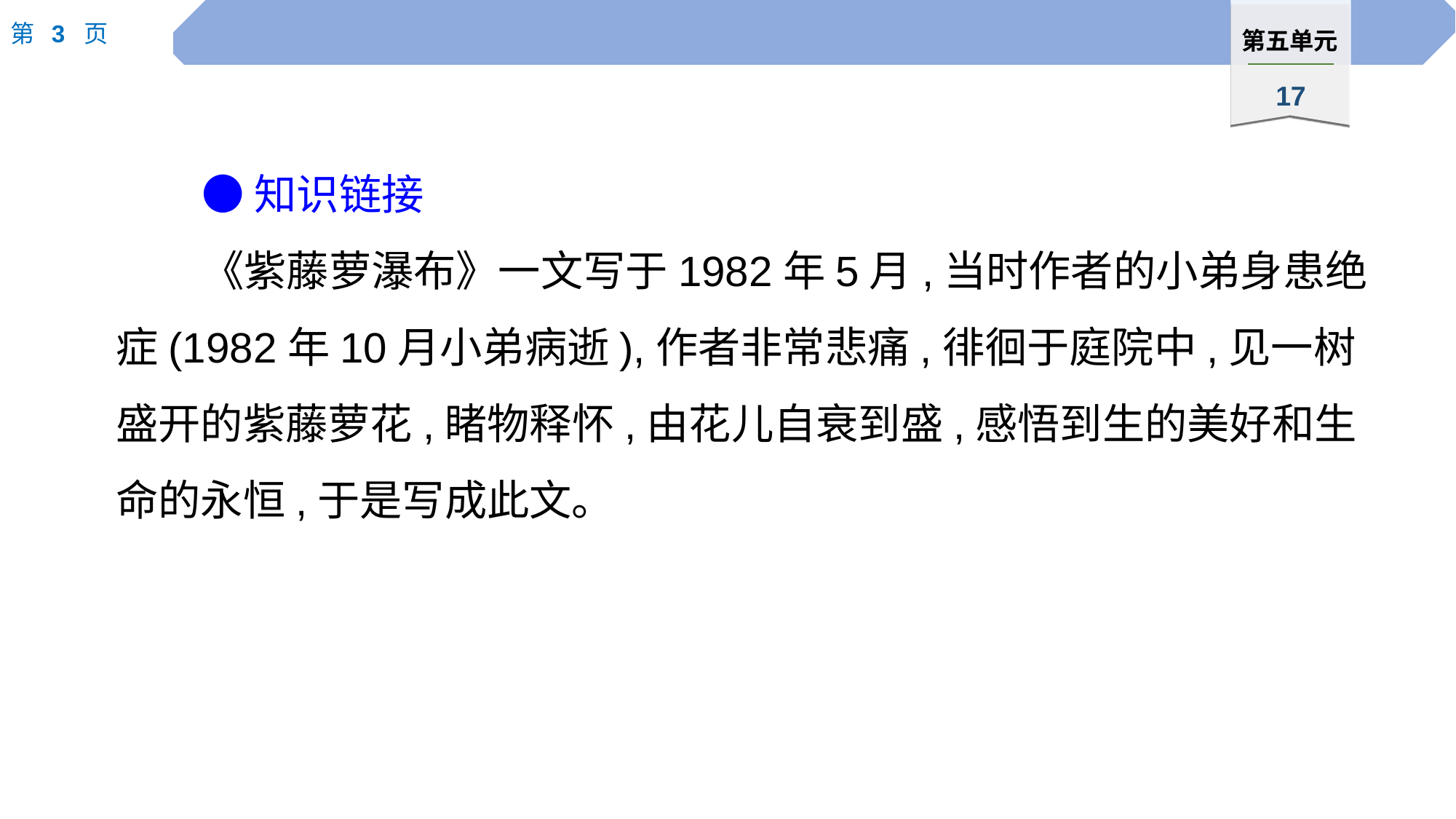

●知识链接
《紫藤萝瀑布》一文写于1982年5月,当时作者的小弟身患绝症(1982年10月小弟病逝),作者非常悲痛,徘徊于庭院中,见一树盛开的紫藤萝花,睹物释怀,由花儿自衰到盛,感悟到生的美好和生命的永恒,于是写成此文。